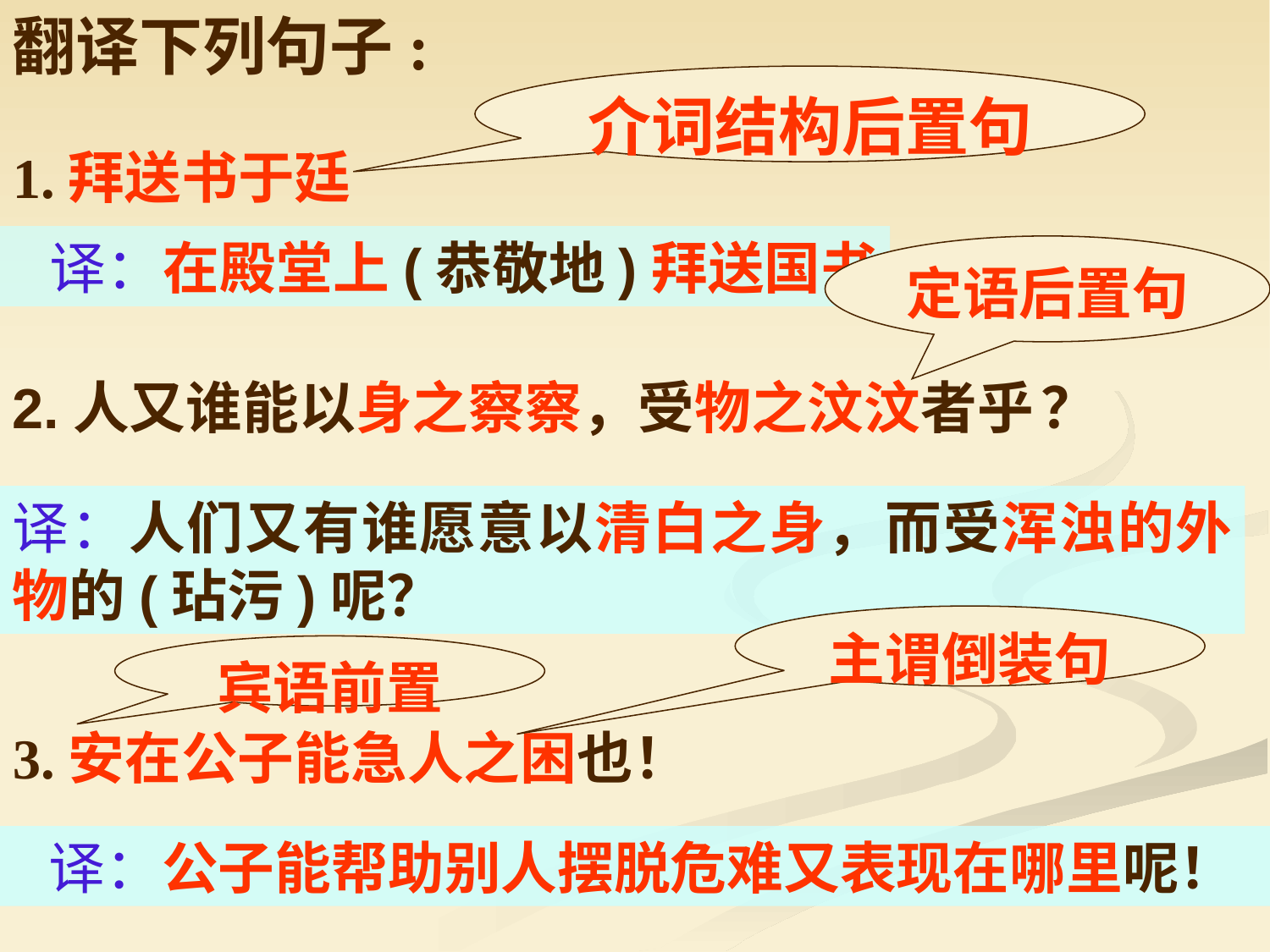

翻译下列句子:
介词结构后置句
1.拜送书于廷
    译：在殿堂上(恭敬地)拜送国书
定语后置句
2.人又谁能以身之察察，受物之汶汶者乎 ？
译：人们又有谁愿意以清白之身，而受浑浊的外物的(玷污)呢？
主谓倒装句
宾语前置
3.安在公子能急人之困也！
    译：公子能帮助别人摆脱危难又表现在哪里呢！